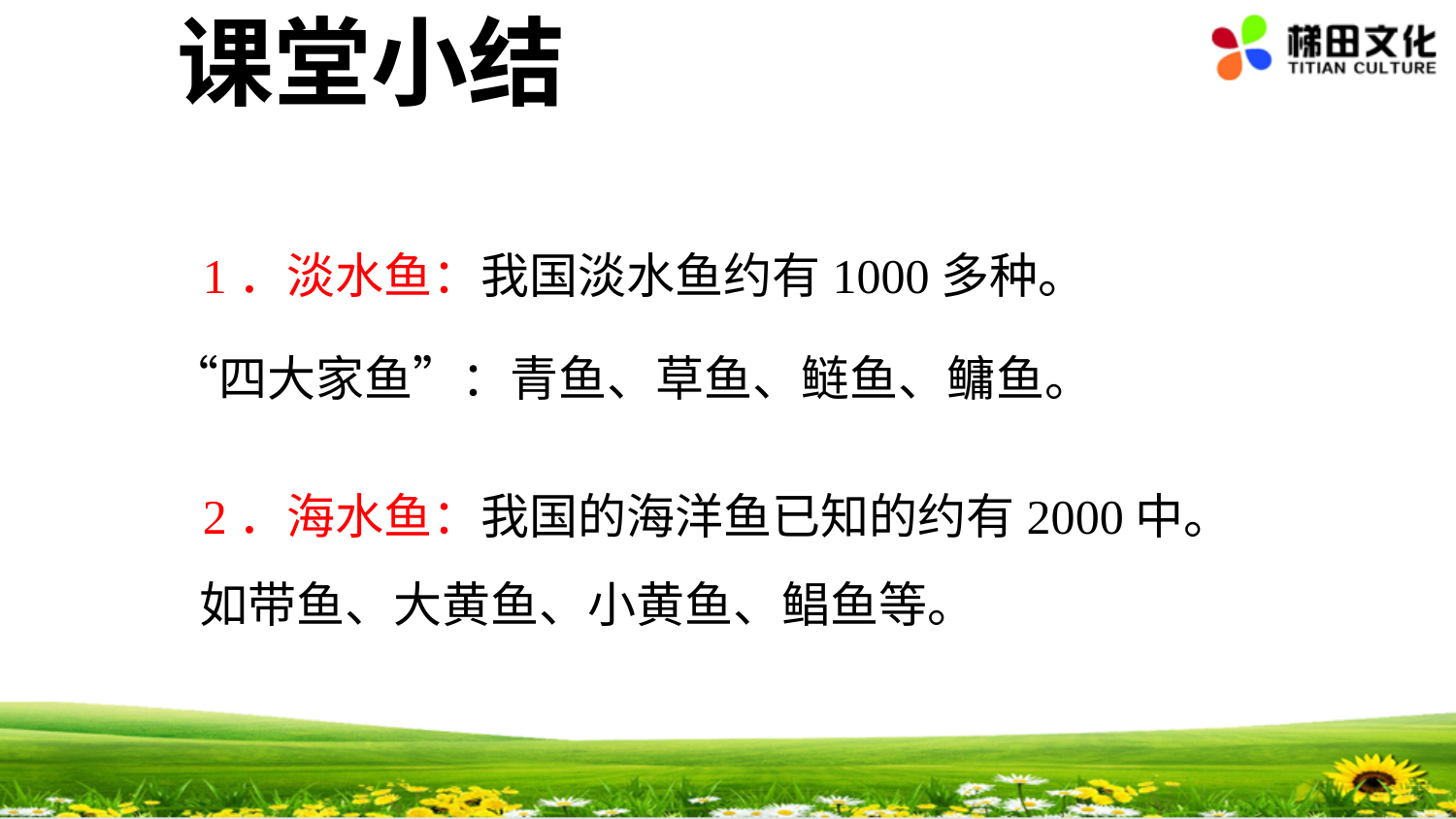

# 课堂小结
　　1．淡水鱼：我国淡水鱼约有1000多种。
　　“四大家鱼”：青鱼、草鱼、鲢鱼、鳙鱼。
　　2．海水鱼：我国的海洋鱼已知的约有2000中。
　　如带鱼、大黄鱼、小黄鱼、鲳鱼等。